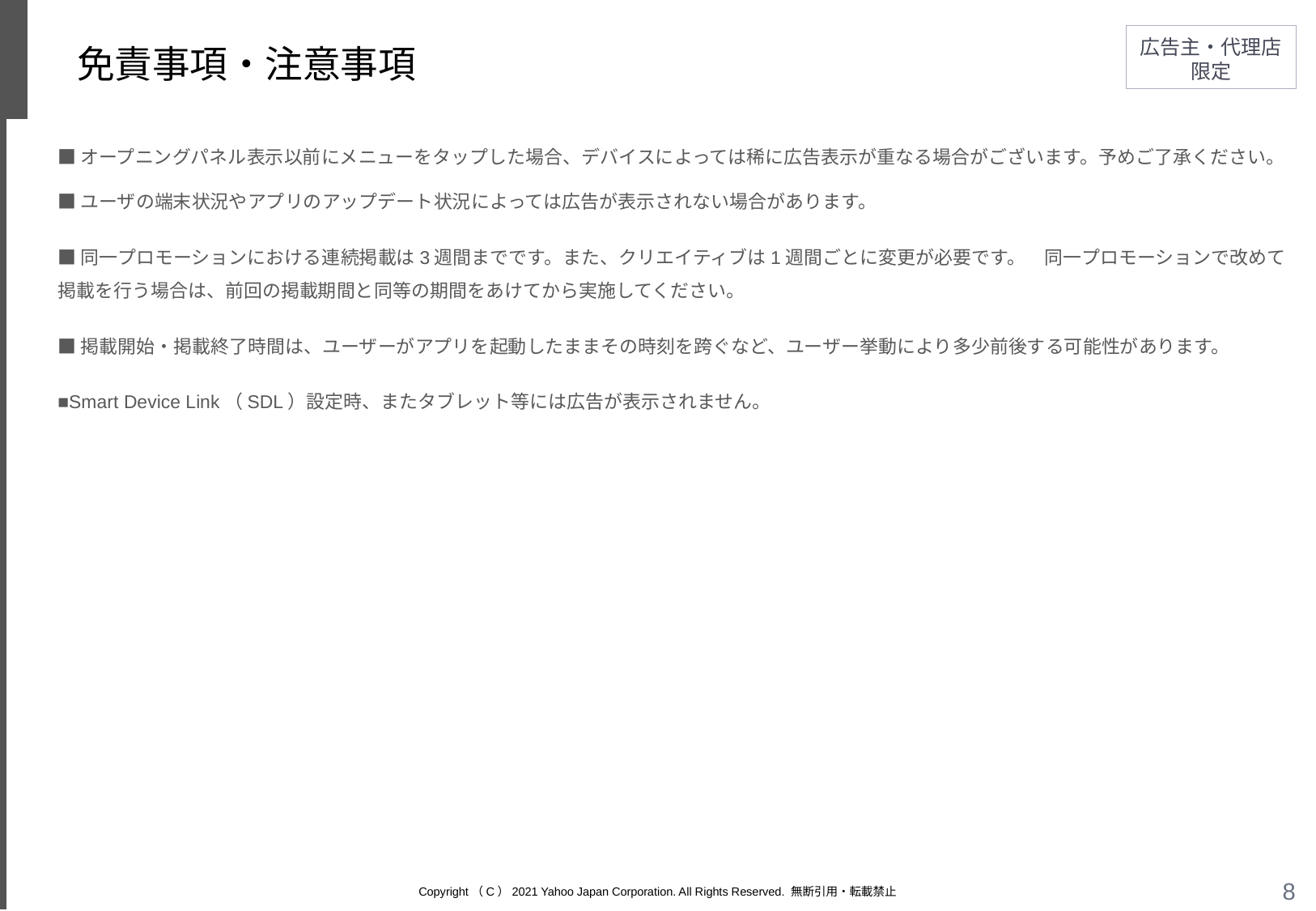

# 免責事項・注意事項
■オープニングパネル表示以前にメニューをタップした場合、デバイスによっては稀に広告表示が重なる場合がございます。予めご了承ください。

■ユーザの端末状況やアプリのアップデート状況によっては広告が表示されない場合があります。

■同一プロモーションにおける連続掲載は3週間までです。また、クリエイティブは1週間ごとに変更が必要です。　同一プロモーションで改めて掲載を行う場合は、前回の掲載期間と同等の期間をあけてから実施してください。

■掲載開始・掲載終了時間は、ユーザーがアプリを起動したままその時刻を跨ぐなど、ユーザー挙動により多少前後する可能性があります。

■Smart Device Link（SDL）設定時、またタブレット等には広告が表示されません。

Copyright（C）2021 Yahoo Japan Corporation. All Rights Reserved. 無断引用・転載禁止